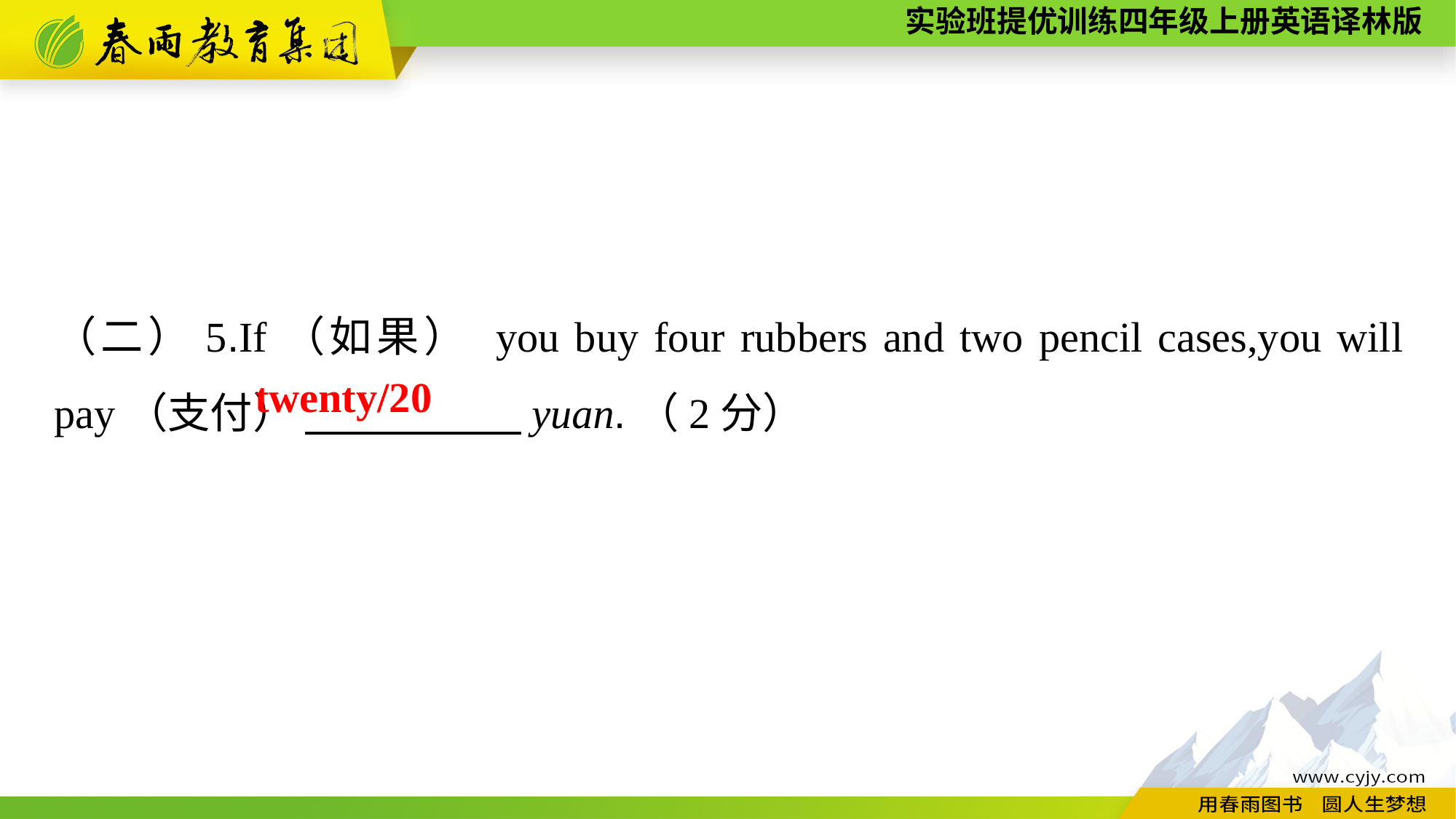

（二）5.If（如果） you buy four rubbers and two pencil cases,you will pay（支付） 　　　     　yuan.（2分）
 twenty/20